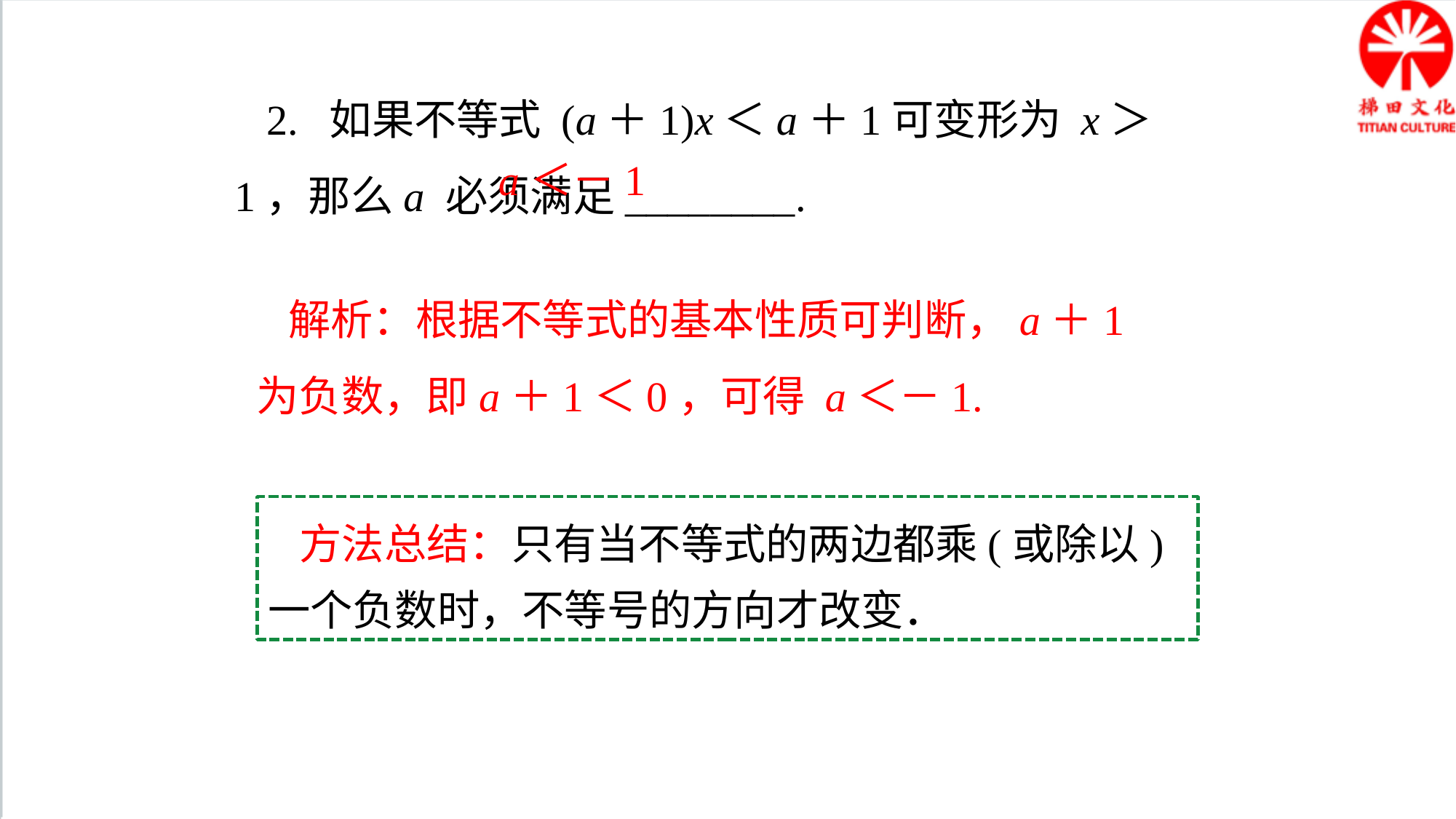

2.  如果不等式 (a＋1)x＜a＋1可变形为 x＞1，那么a 必须满足________.
 a＜－1
解析：根据不等式的基本性质可判断，a＋1为负数，即a＋1＜0，可得 a＜－1.
方法总结：只有当不等式的两边都乘(或除以)一个负数时，不等号的方向才改变．